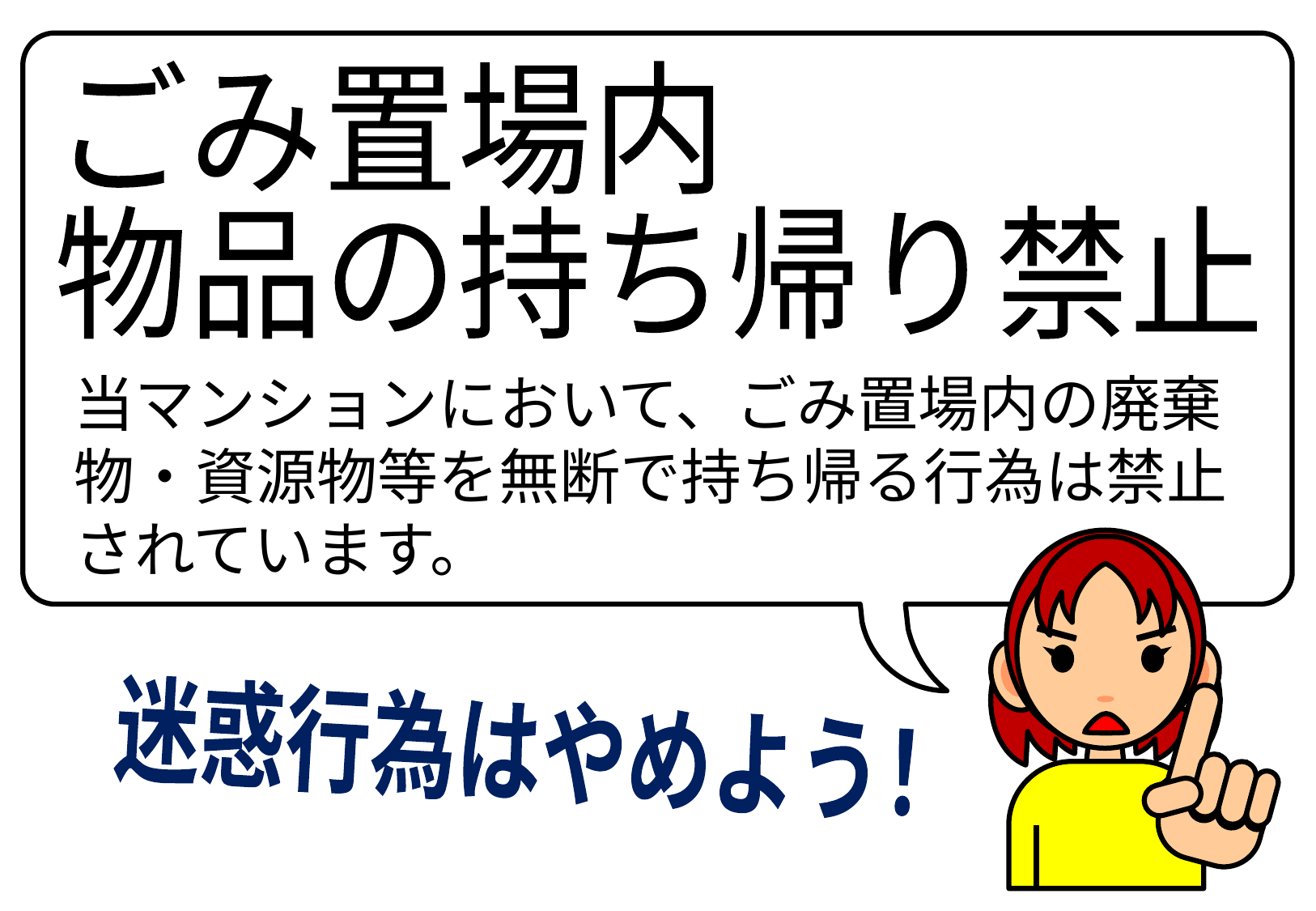

ごみ置場内
物品の持ち帰り禁止
当マンションにおいて、ごみ置場内の廃棄物・資源物等を無断で持ち帰る行為は禁止されています。

迷惑行為はやめよう！